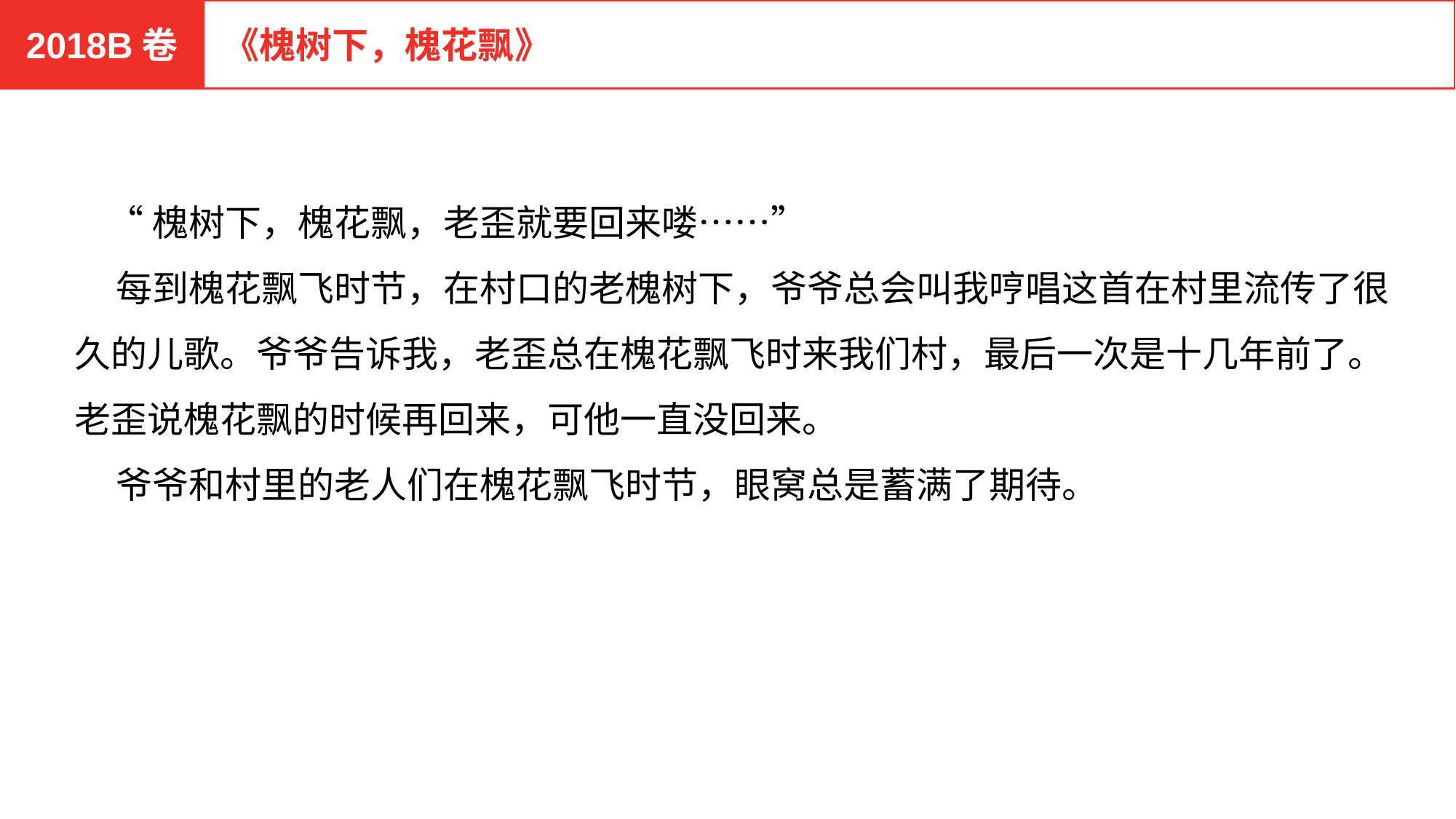

2018B卷
《槐树下，槐花飘》
    “槐树下，槐花飘，老歪就要回来喽……”
    每到槐花飘飞时节，在村口的老槐树下，爷爷总会叫我哼唱这首在村里流传了很久的儿歌。爷爷告诉我，老歪总在槐花飘飞时来我们村，最后一次是十几年前了。老歪说槐花飘的时候再回来，可他一直没回来。
    爷爷和村里的老人们在槐花飘飞时节，眼窝总是蓄满了期待。